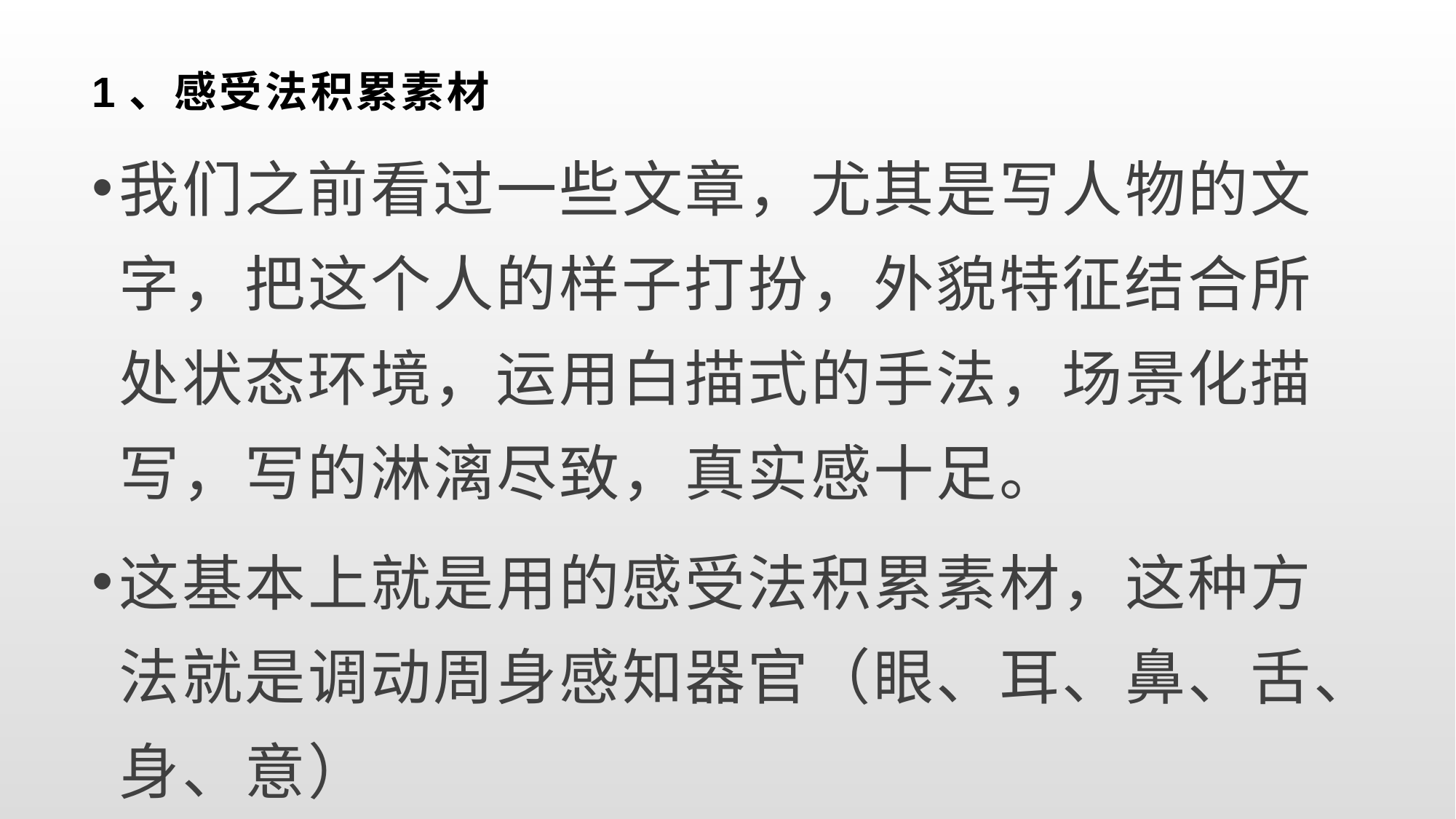

# 1、感受法积累素材
我们之前看过一些文章，尤其是写人物的文字，把这个人的样子打扮，外貌特征结合所处状态环境，运用白描式的手法，场景化描写，写的淋漓尽致，真实感十足。
这基本上就是用的感受法积累素材，这种方法就是调动周身感知器官（眼、耳、鼻、舌、身、意）